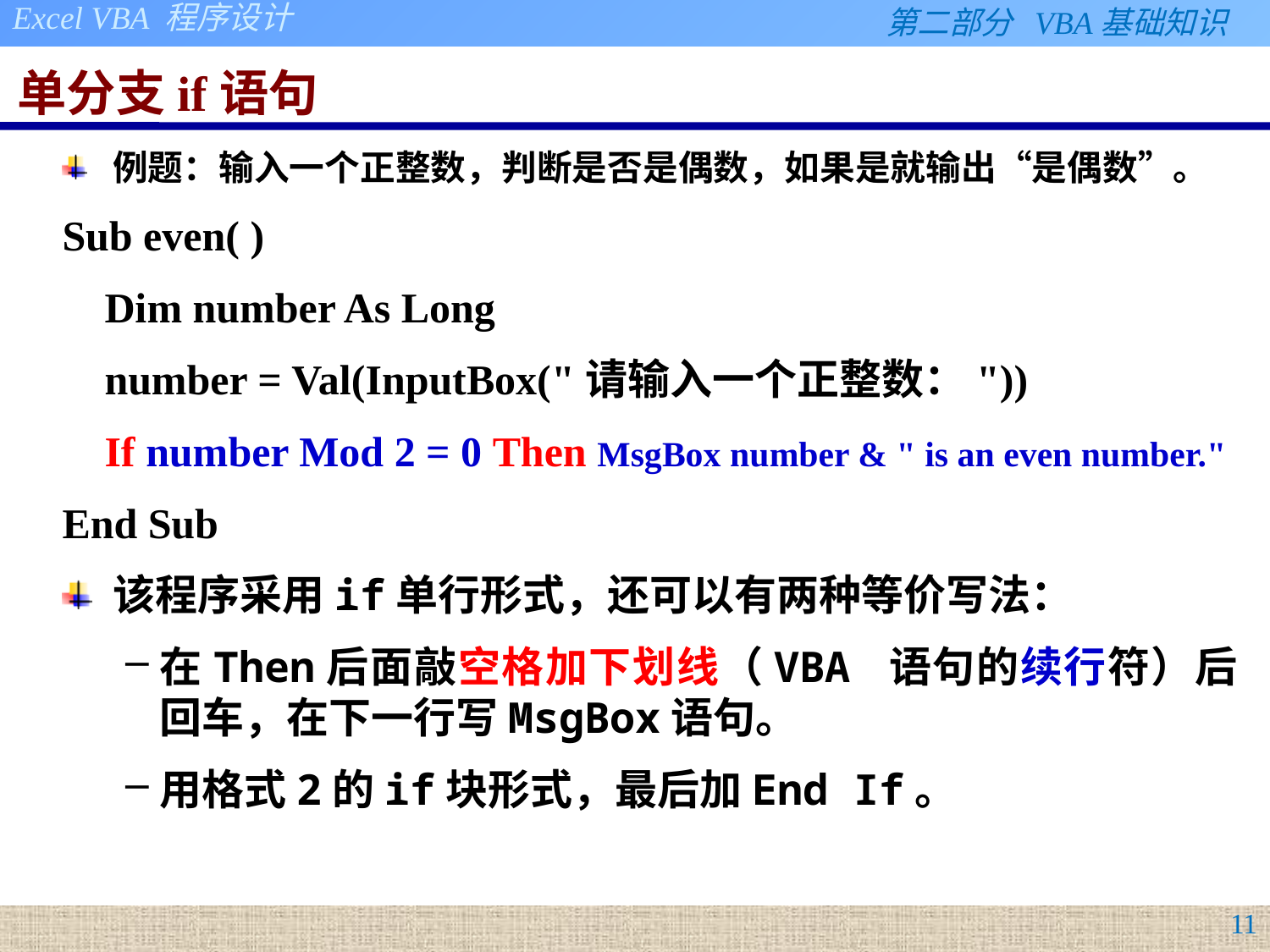

# 单分支if语句
例题：输入一个正整数，判断是否是偶数，如果是就输出“是偶数”。
Sub even( )
    Dim number As Long
    number = Val(InputBox("请输入一个正整数："))
    If number Mod 2 = 0 Then MsgBox number & " is an even number."
End Sub
该程序采用if单行形式，还可以有两种等价写法：
在Then后面敲空格加下划线（VBA 语句的续行符）后回车，在下一行写MsgBox语句。
用格式2的if块形式，最后加End If。